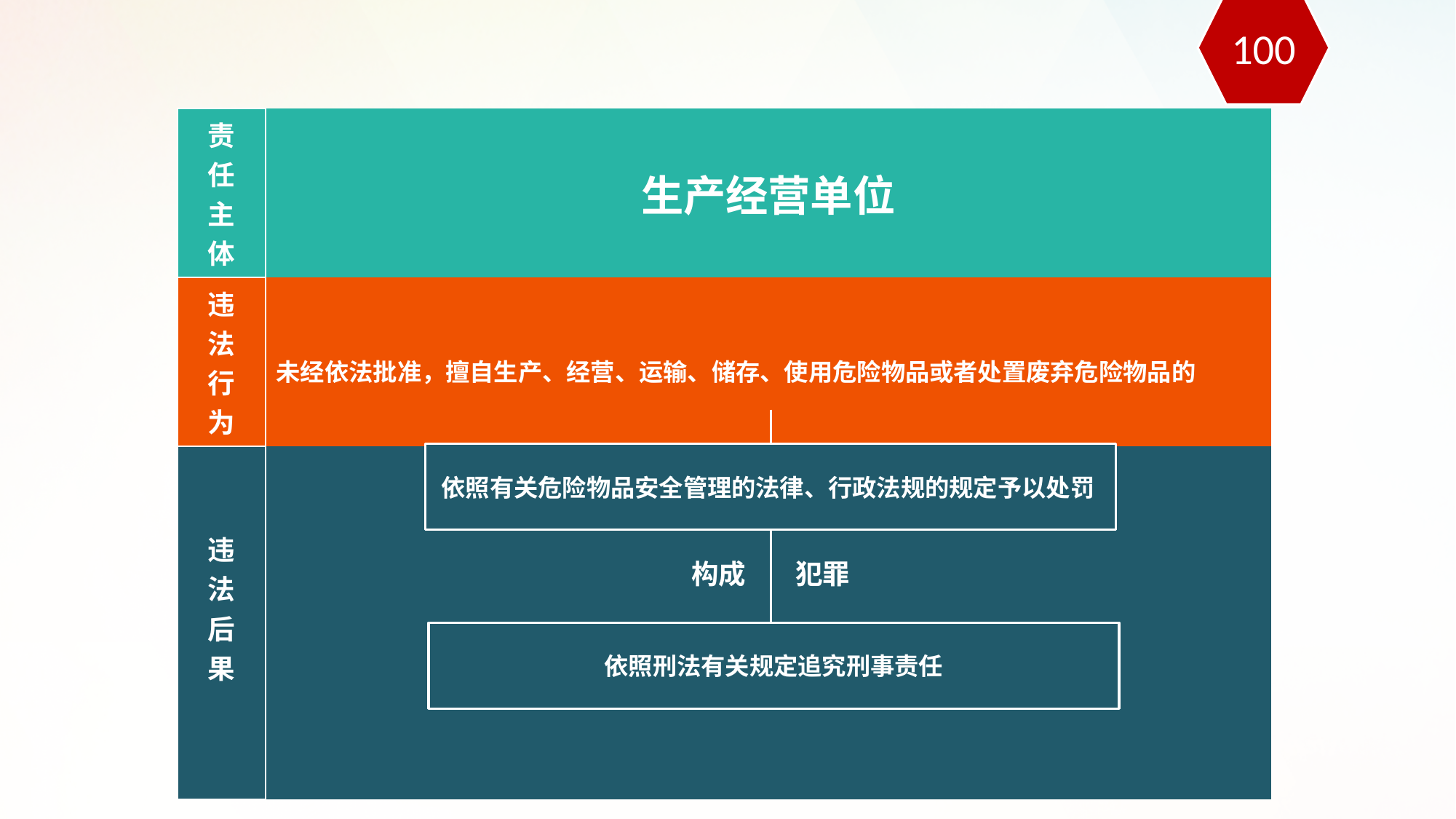

100
| 责 任 主 体 | 生产经营单位 |
| --- | --- |
| 违 法 行 为 | 未经依法批准，擅自生产、经营、运输、储存、使用危险物品或者处置废弃危险物品的 |
| 违 法 后 果 |  |
依照有关危险物品安全管理的法律、行政法规的规定予以处罚
构成        犯罪
依照刑法有关规定追究刑事责任